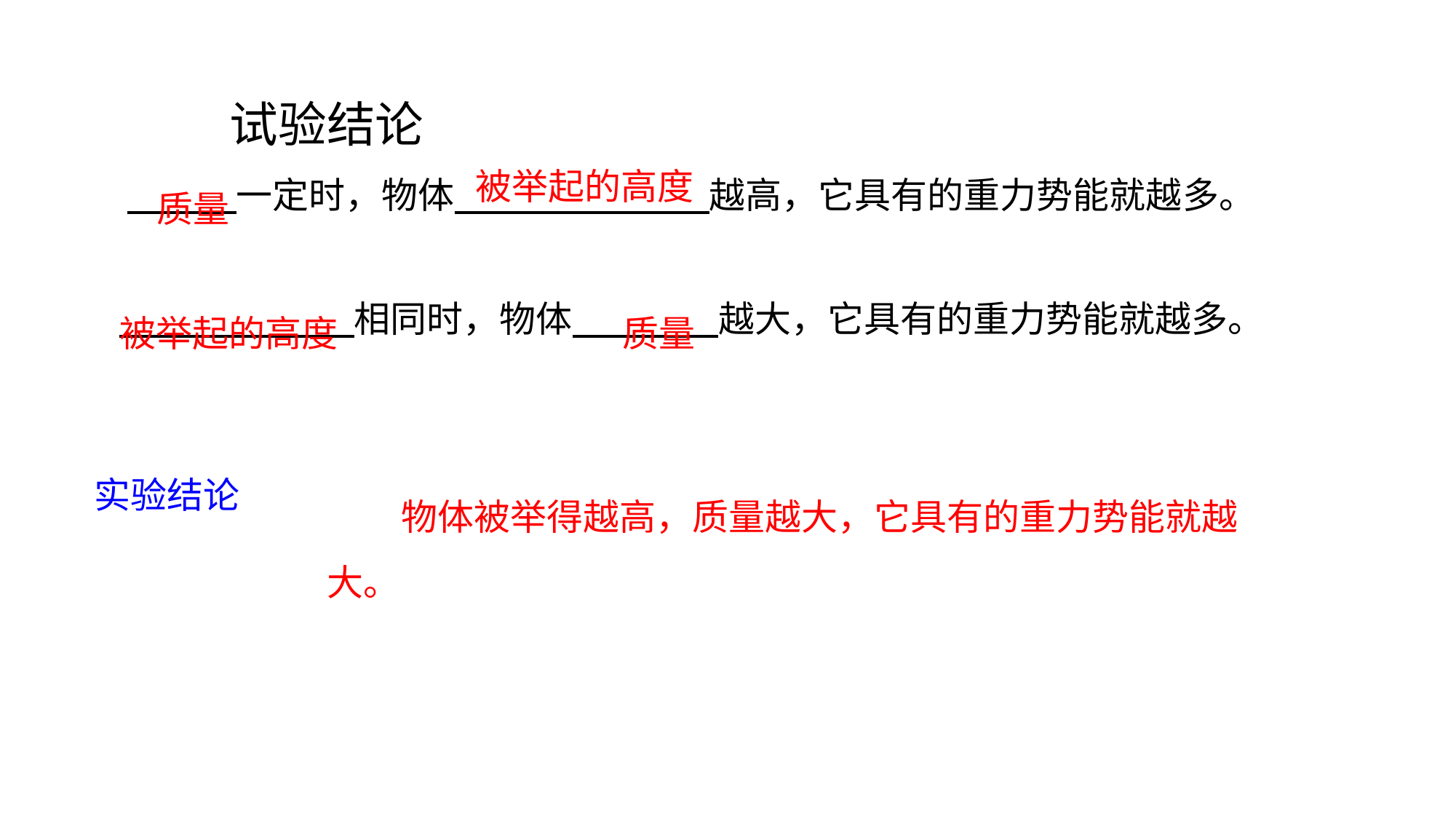

试验结论
　　　一定时，物体　　　　　　　越高，它具有的重力势能就越多。
被举起的高度
质量
　　　　　　  相同时，物体　　　　越大，它具有的重力势能就越多。
被举起的高度
质量
实验结论
        物体被举得越高，质量越大，它具有的重力势能就越大。